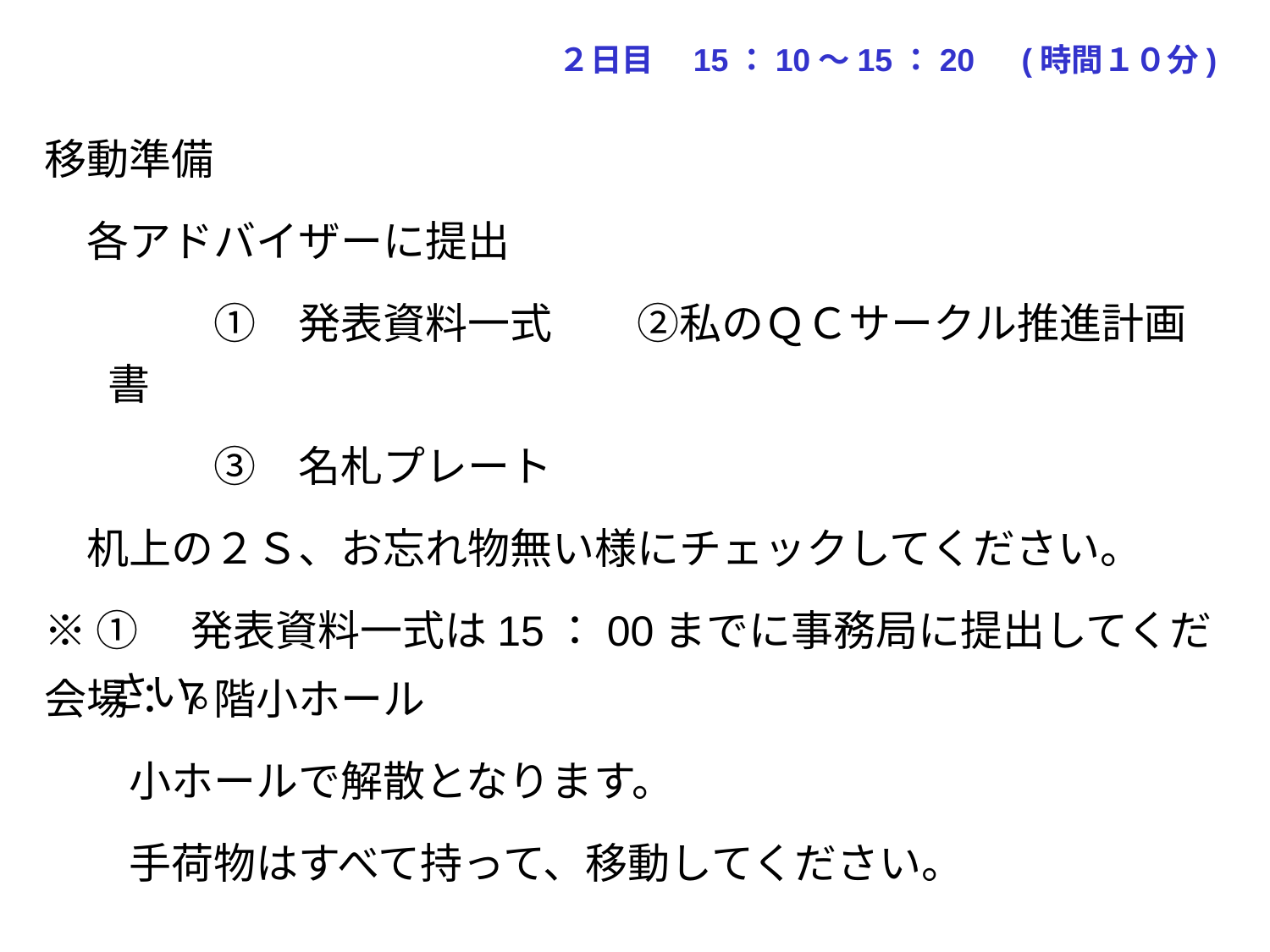

２日目　15：10～15：20　(時間１０分)
移動準備
　各アドバイザーに提出
　　　　①　発表資料一式　　②私のＱＣサークル推進計画書
　　　　③　名札プレート
　机上の２Ｓ、お忘れ物無い様にチェックしてください。
※ ①　発表資料一式は15：00までに事務局に提出してください。
会場：７階小ホール
　　小ホールで解散となります。
　　手荷物はすべて持って、移動してください。